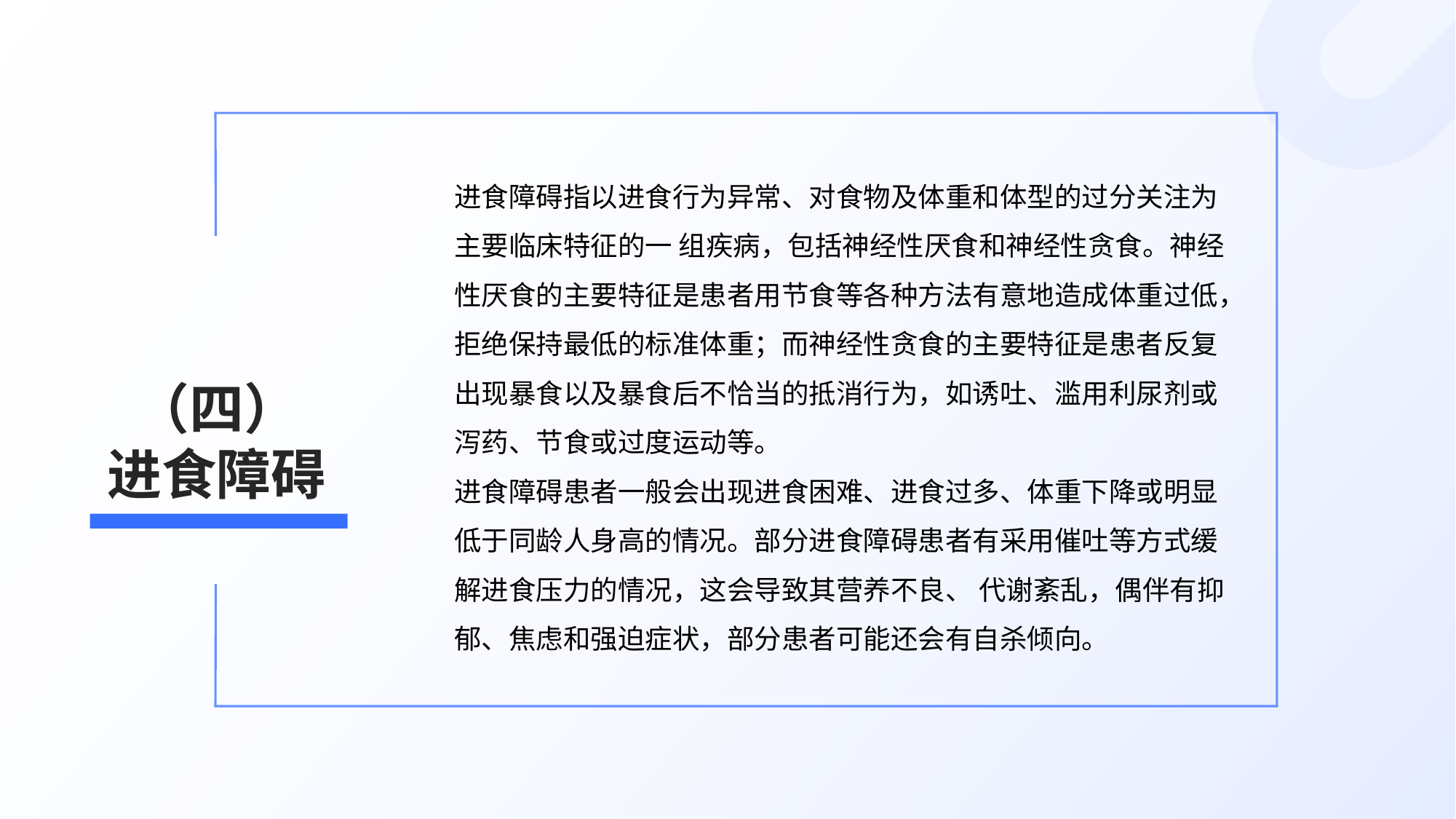

进食障碍指以进食行为异常、对食物及体重和体型的过分关注为主要临床特征的一 组疾病，包括神经性厌食和神经性贪食。神经性厌食的主要特征是患者用节食等各种方法有意地造成体重过低，拒绝保持最低的标准体重；而神经性贪食的主要特征是患者反复 出现暴食以及暴食后不恰当的抵消行为，如诱吐、滥用利尿剂或泻药、节食或过度运动等。
进食障碍患者一般会出现进食困难、进食过多、体重下降或明显低于同龄人身高的情况。部分进食障碍患者有采用催吐等方式缓解进食压力的情况，这会导致其营养不良、 代谢紊乱，偶伴有抑郁、焦虑和强迫症状，部分患者可能还会有自杀倾向。
# （四） 进食障碍